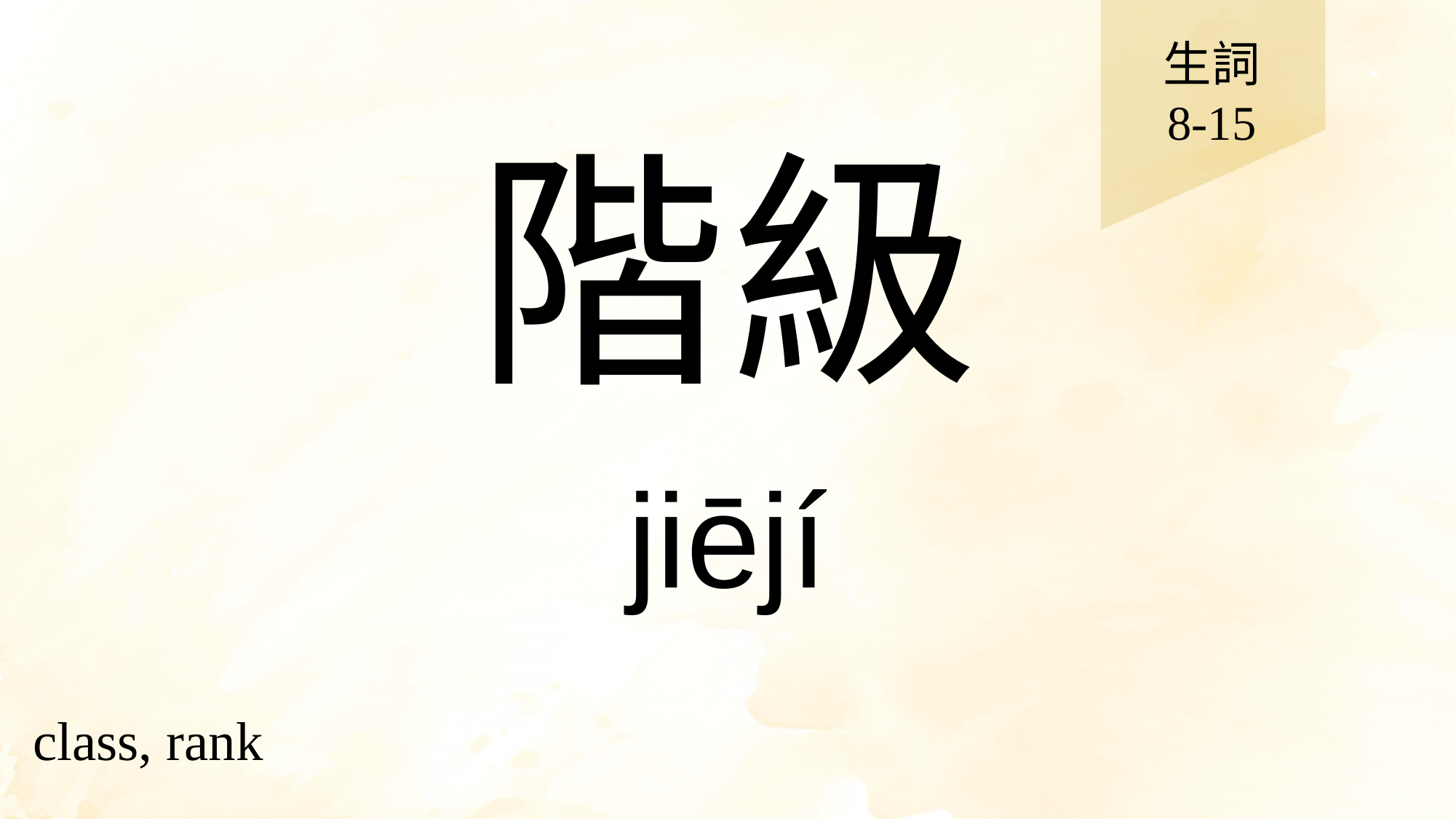

生詞
8-15
# 階級
jiējí
class, rank